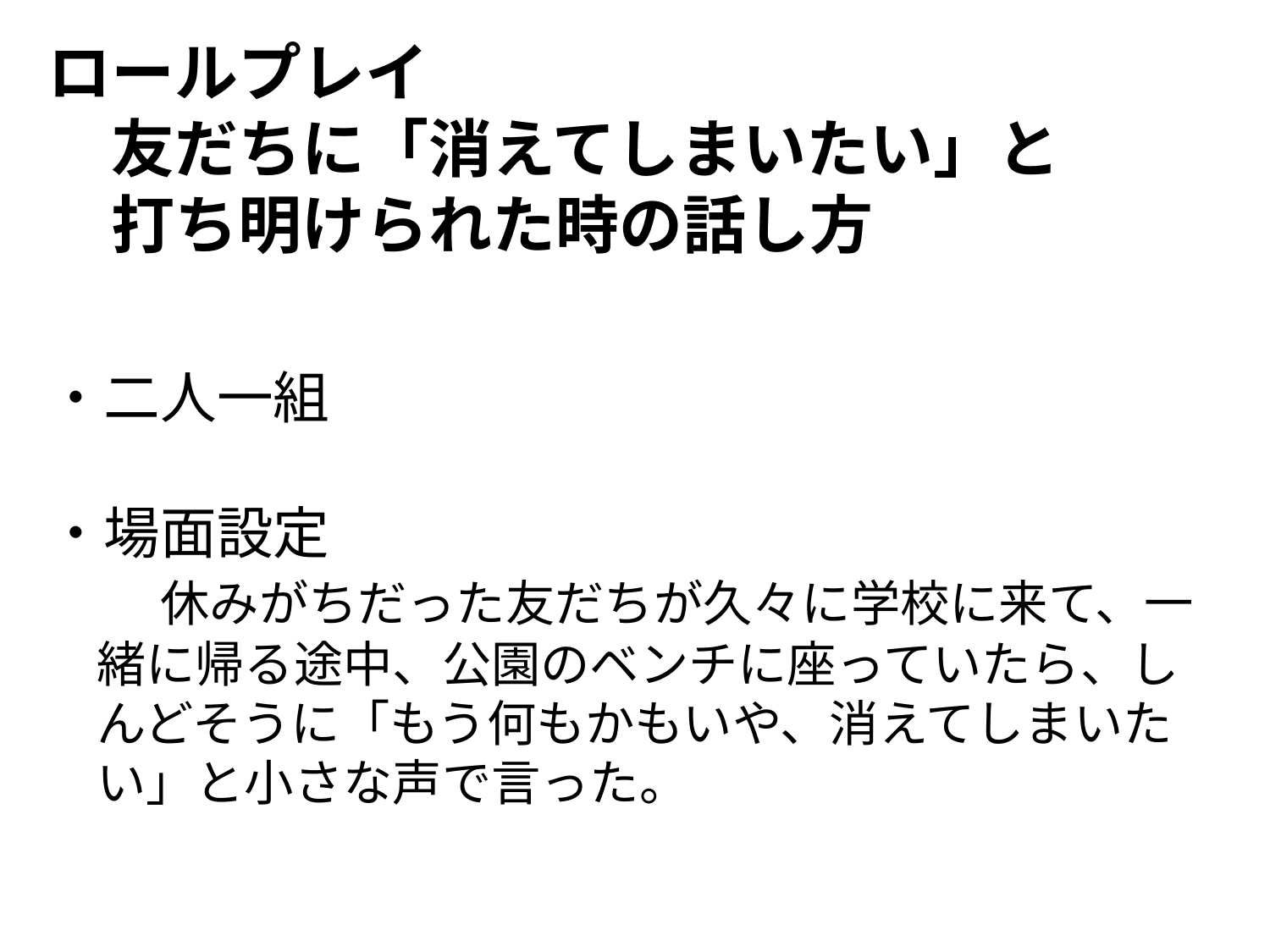

ロールプレイ
　友だちに「消えてしまいたい」と
　打ち明けられた時の話し方
・二人一組

・場面設定
　　休みがちだった友だちが久々に学校に来て、一
　緒に帰る途中、公園のベンチに座っていたら、し
　んどそうに「もう何もかもいや、消えてしまいた
　い」と小さな声で言った。